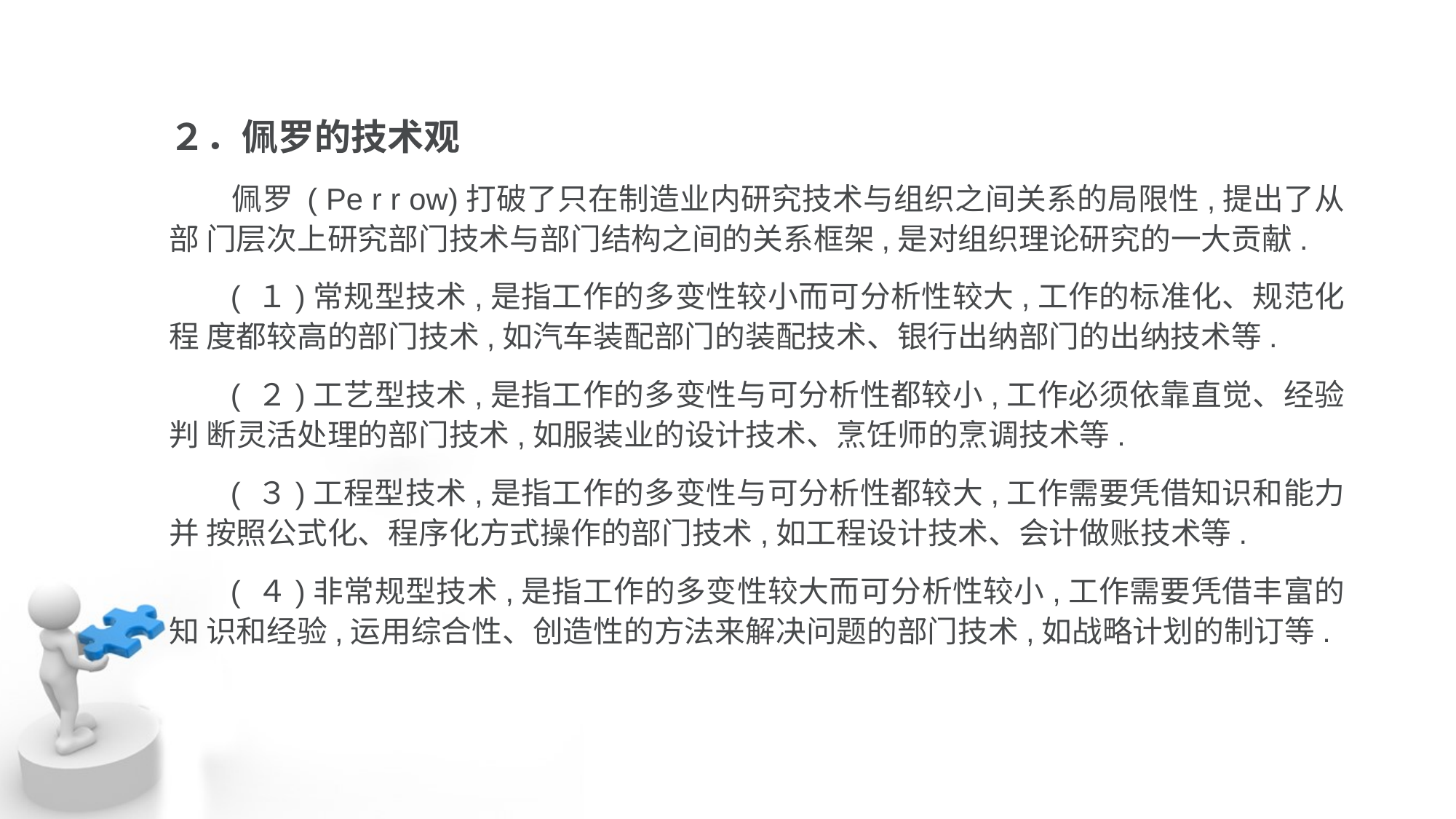

２．佩罗的技术观
        佩罗 ( Pe r r ow)打破了只在制造业内研究技术与组织之间关系的局限性,提出了从部 门层次上研究部门技术与部门结构之间的关系框架,是对组织理论研究的一大贡献.
       ( １)常规型技术,是指工作的多变性较小而可分析性较大,工作的标准化、规范化程 度都较高的部门技术,如汽车装配部门的装配技术、银行出纳部门的出纳技术等.
       ( ２)工艺型技术,是指工作的多变性与可分析性都较小,工作必须依靠直觉、经验判 断灵活处理的部门技术,如服装业的设计技术、烹饪师的烹调技术等.
       ( ３)工程型技术,是指工作的多变性与可分析性都较大,工作需要凭借知识和能力并 按照公式化、程序化方式操作的部门技术,如工程设计技术、会计做账技术等.
       ( ４)非常规型技术,是指工作的多变性较大而可分析性较小,工作需要凭借丰富的知 识和经验,运用综合性、创造性的方法来解决问题的部门技术,如战略计划的制订等.